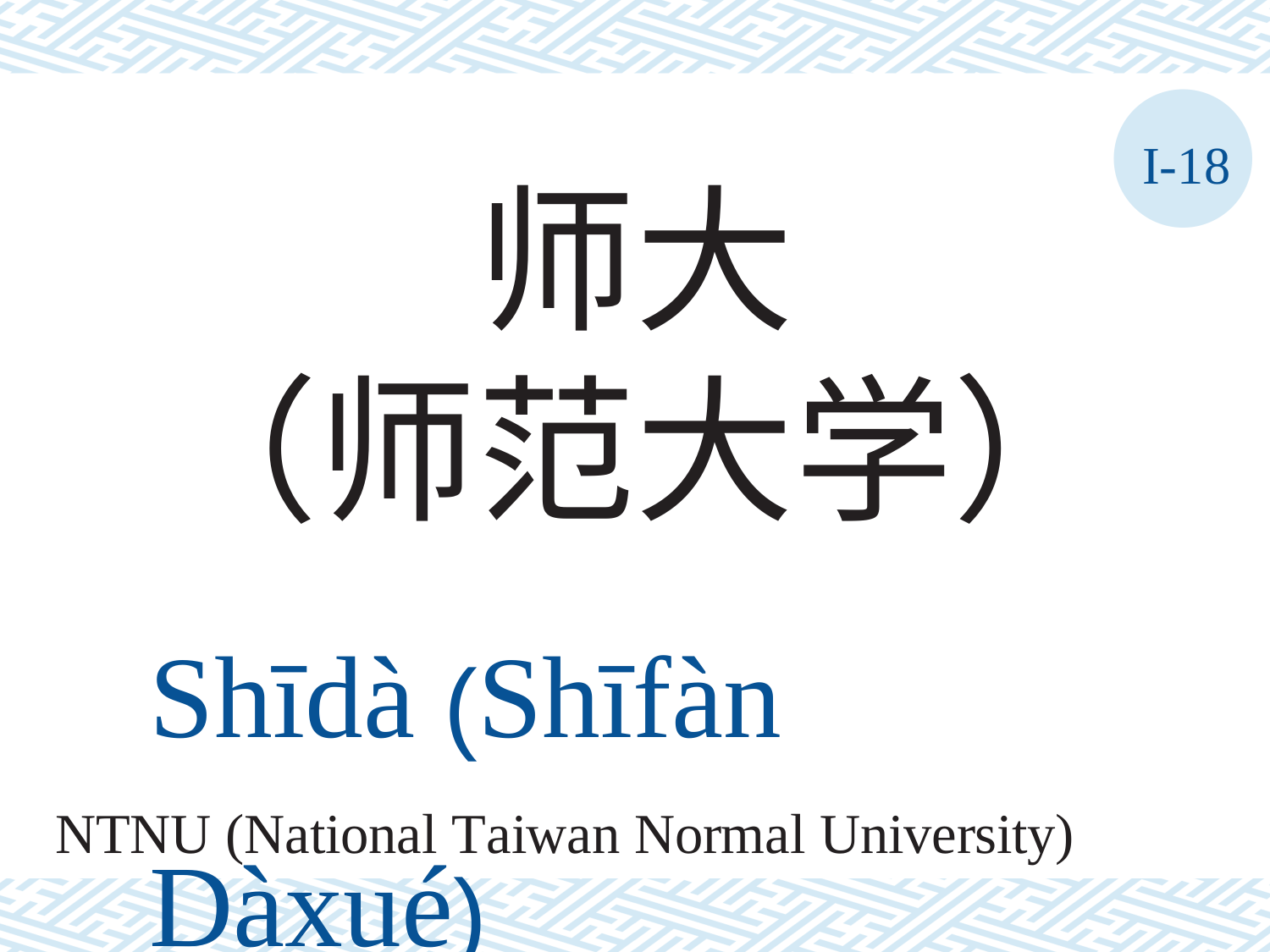

I-18
师大
（师范大学）
Shīdà (Shīfàn	Dàxué)
NTNU (National Taiwan Normal University)